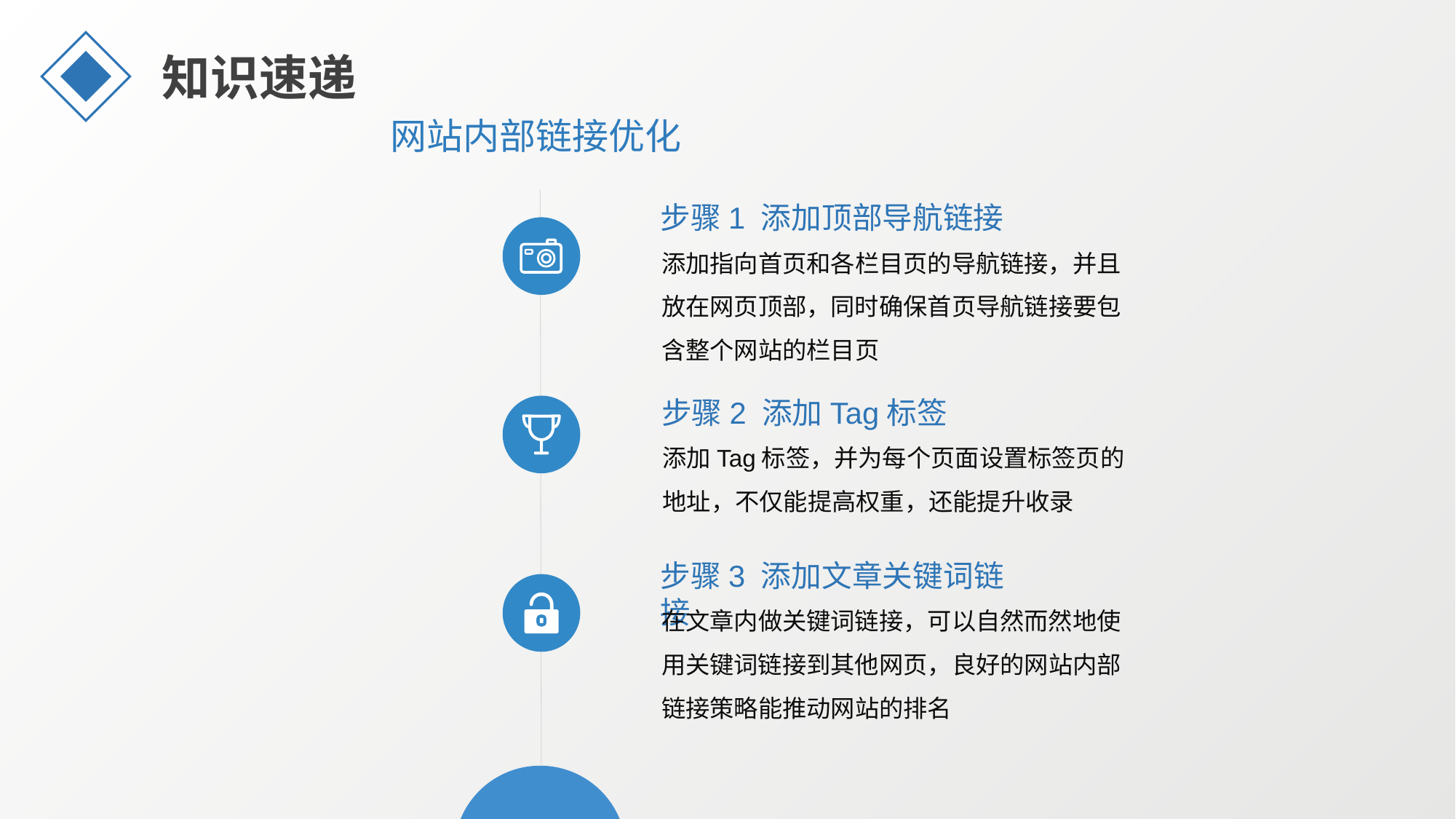

知识速递
网站内部链接优化
步骤1 添加顶部导航链接
添加指向首页和各栏目页的导航链接，并且放在网页顶部，同时确保首页导航链接要包含整个网站的栏目页

步骤2 添加Tag标签
添加Tag标签，并为每个页面设置标签页的地址，不仅能提高权重，还能提升收录
步骤3 添加文章关键词链接
在文章内做关键词链接，可以自然而然地使用关键词链接到其他网页，良好的网站内部链接策略能推动网站的排名